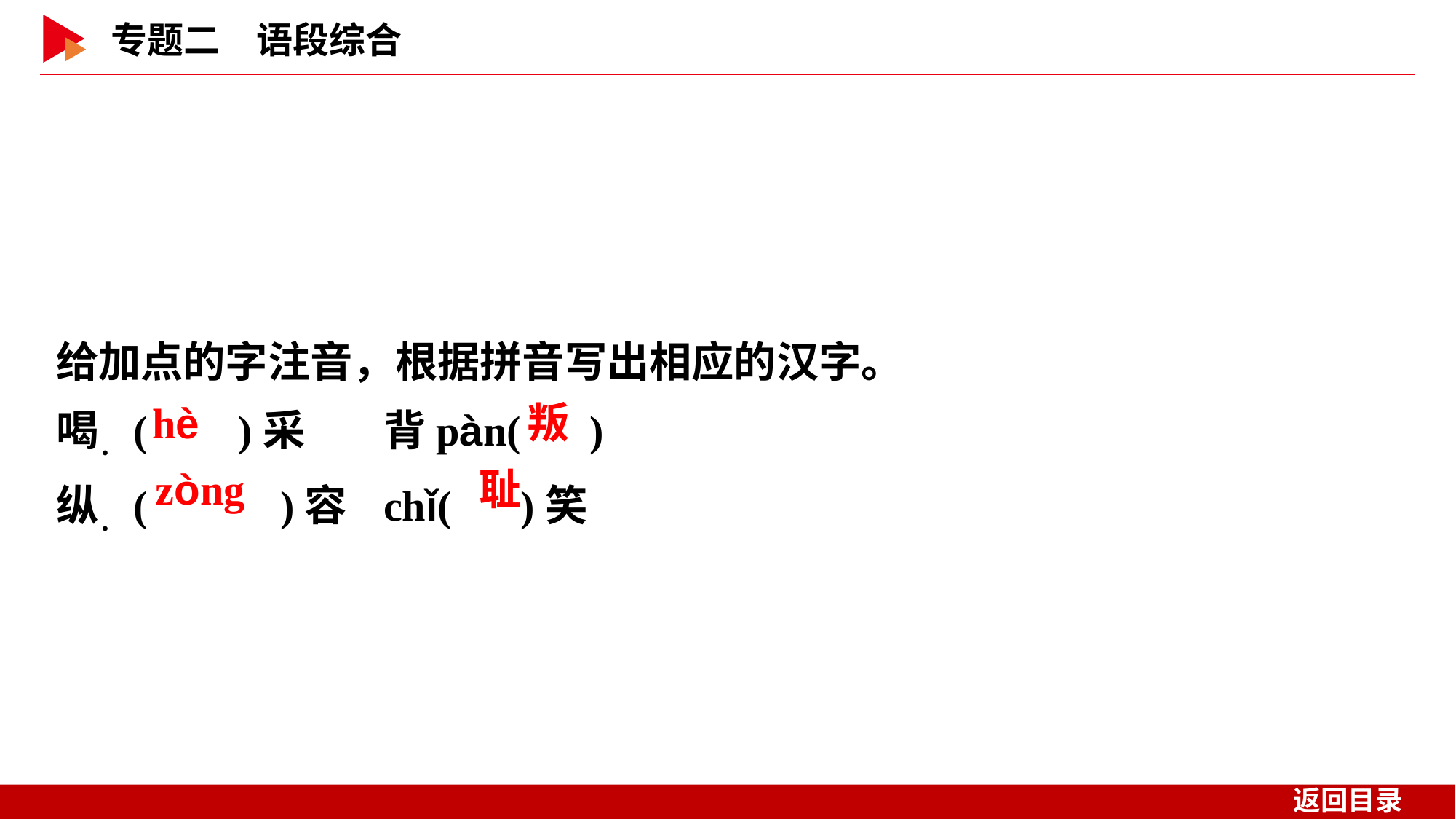

给加点的字注音，根据拼音写出相应的汉字。
喝．(        )采	背pàn(      )
纵．(            )容	chǐ(      )笑
 hè
   叛
 zòng
   耻